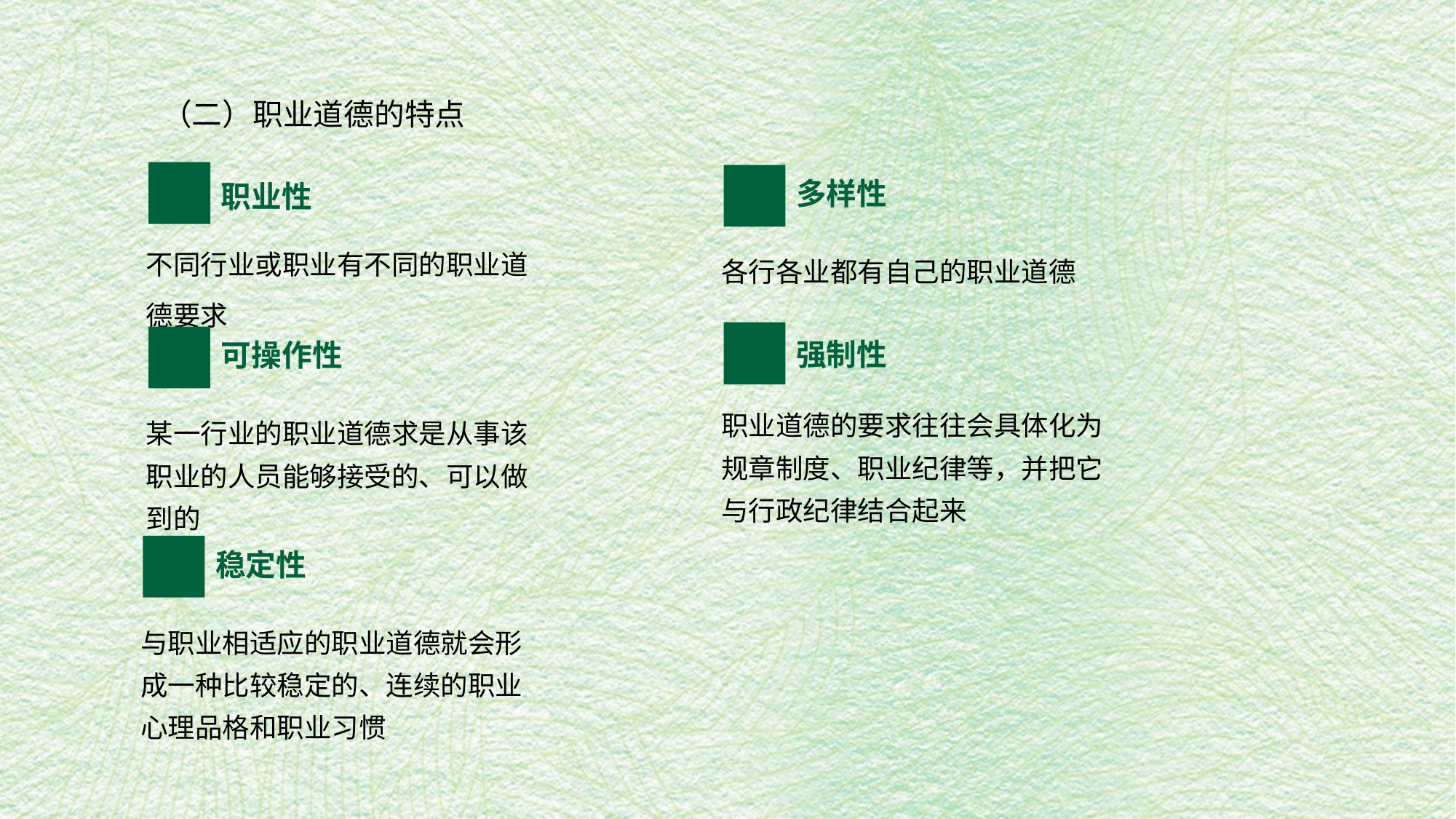

（二）职业道德的特点

多样性
职业性

不同行业或职业有不同的职业道德要求
各行各业都有自己的职业道德

强制性
可操作性

职业道德的要求往往会具体化为规章制度、职业纪律等，并把它与行政纪律结合起来
某一行业的职业道德求是从事该职业的人员能够接受的、可以做到的
稳定性

与职业相适应的职业道德就会形成一种比较稳定的、连续的职业心理品格和职业习惯